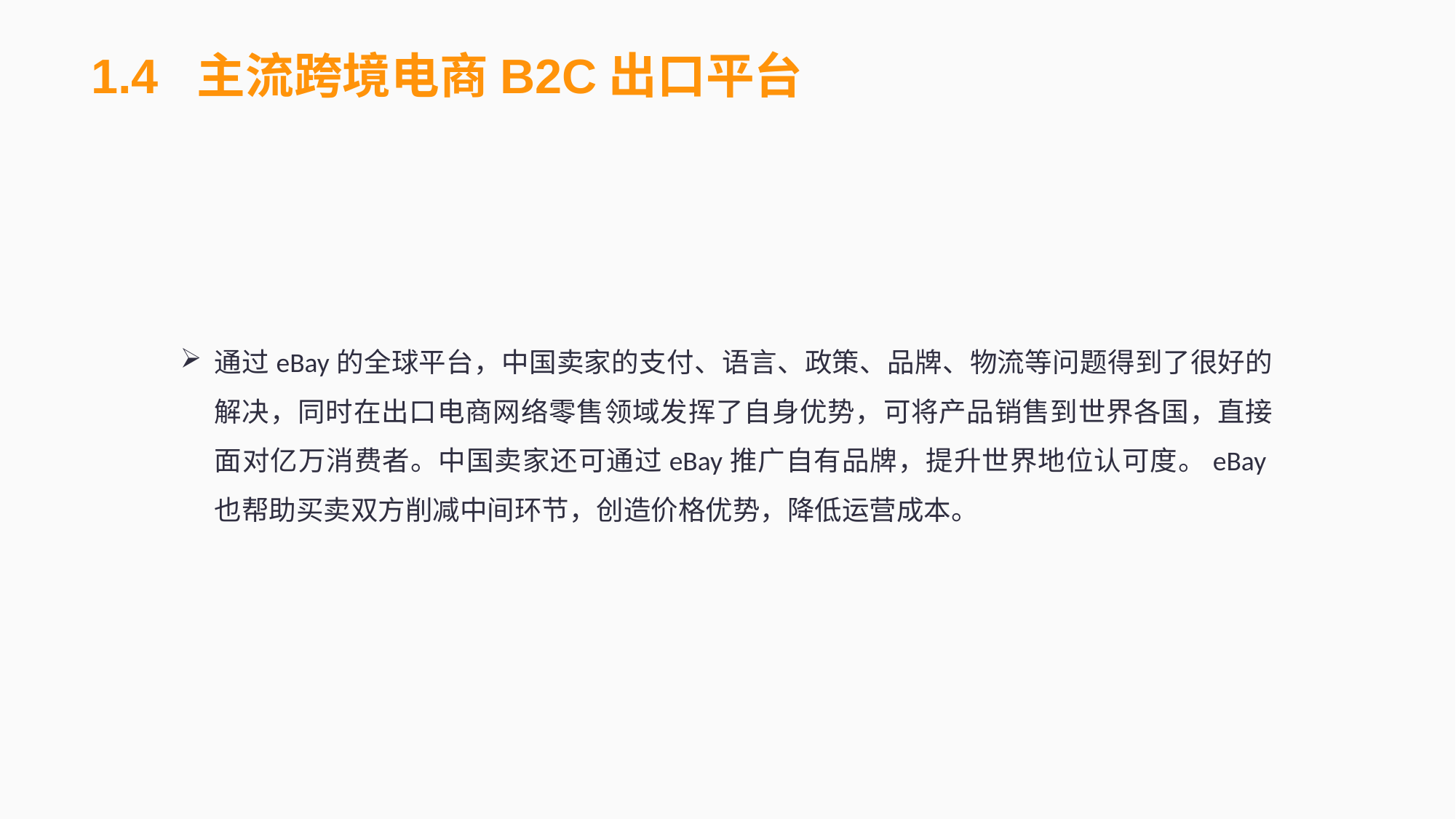

1.4  主流跨境电商B2C出口平台
通过eBay的全球平台，中国卖家的支付、语言、政策、品牌、物流等问题得到了很好的解决，同时在出口电商网络零售领域发挥了自身优势，可将产品销售到世界各国，直接面对亿万消费者。中国卖家还可通过eBay推广自有品牌，提升世界地位认可度。eBay也帮助买卖双方削减中间环节，创造价格优势，降低运营成本。